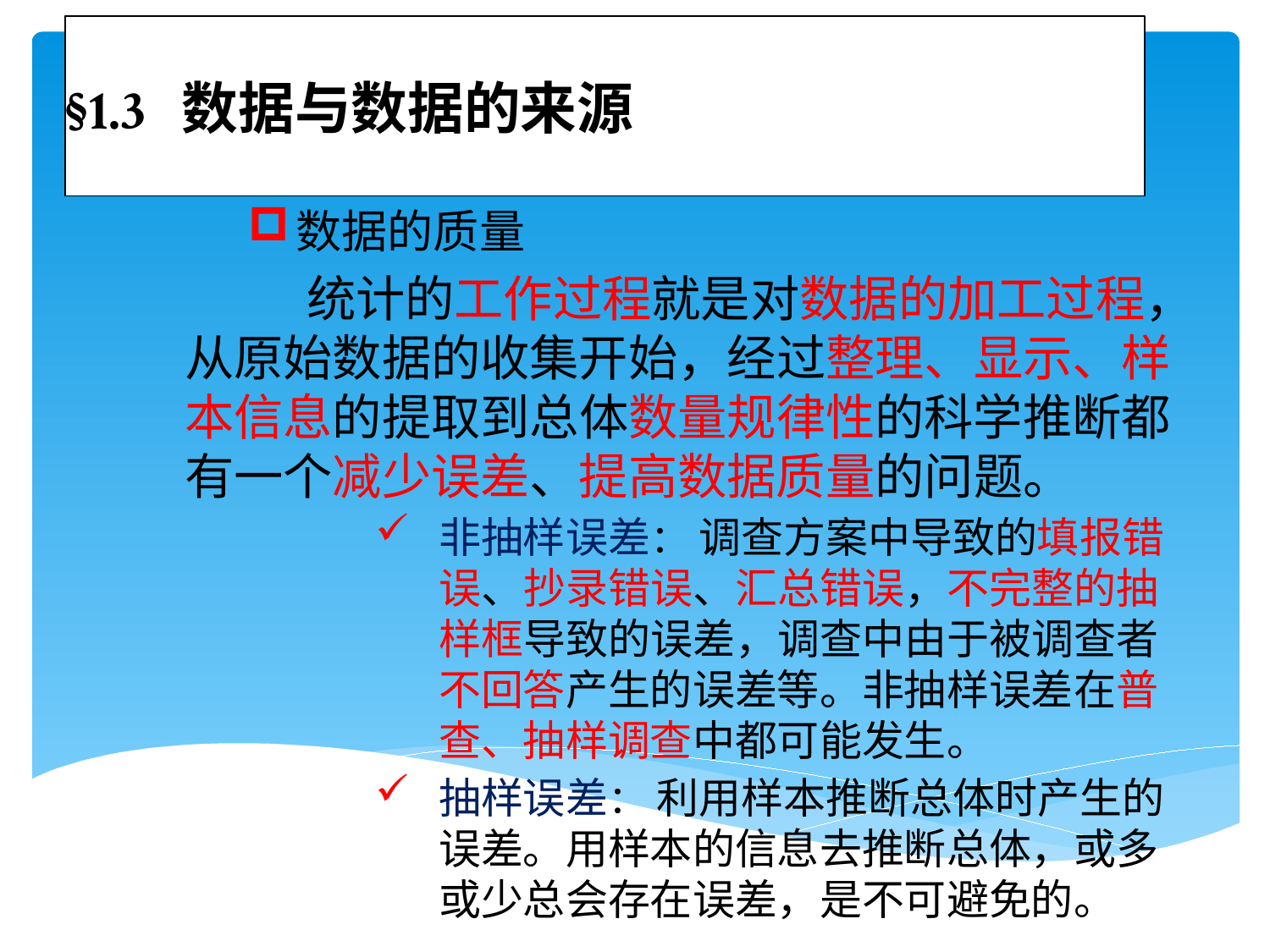

# §1.3  数据与数据的来源
数据的质量
          统计的工作过程就是对数据的加工过程，从原始数据的收集开始，经过整理、显示、样本信息的提取到总体数量规律性的科学推断都有一个减少误差、提高数据质量的问题。
非抽样误差： 调查方案中导致的填报错误、抄录错误、汇总错误，不完整的抽样框导致的误差，调查中由于被调查者不回答产生的误差等。非抽样误差在普查、抽样调查中都可能发生。
抽样误差： 利用样本推断总体时产生的误差。用样本的信息去推断总体，或多或少总会存在误差，是不可避免的。